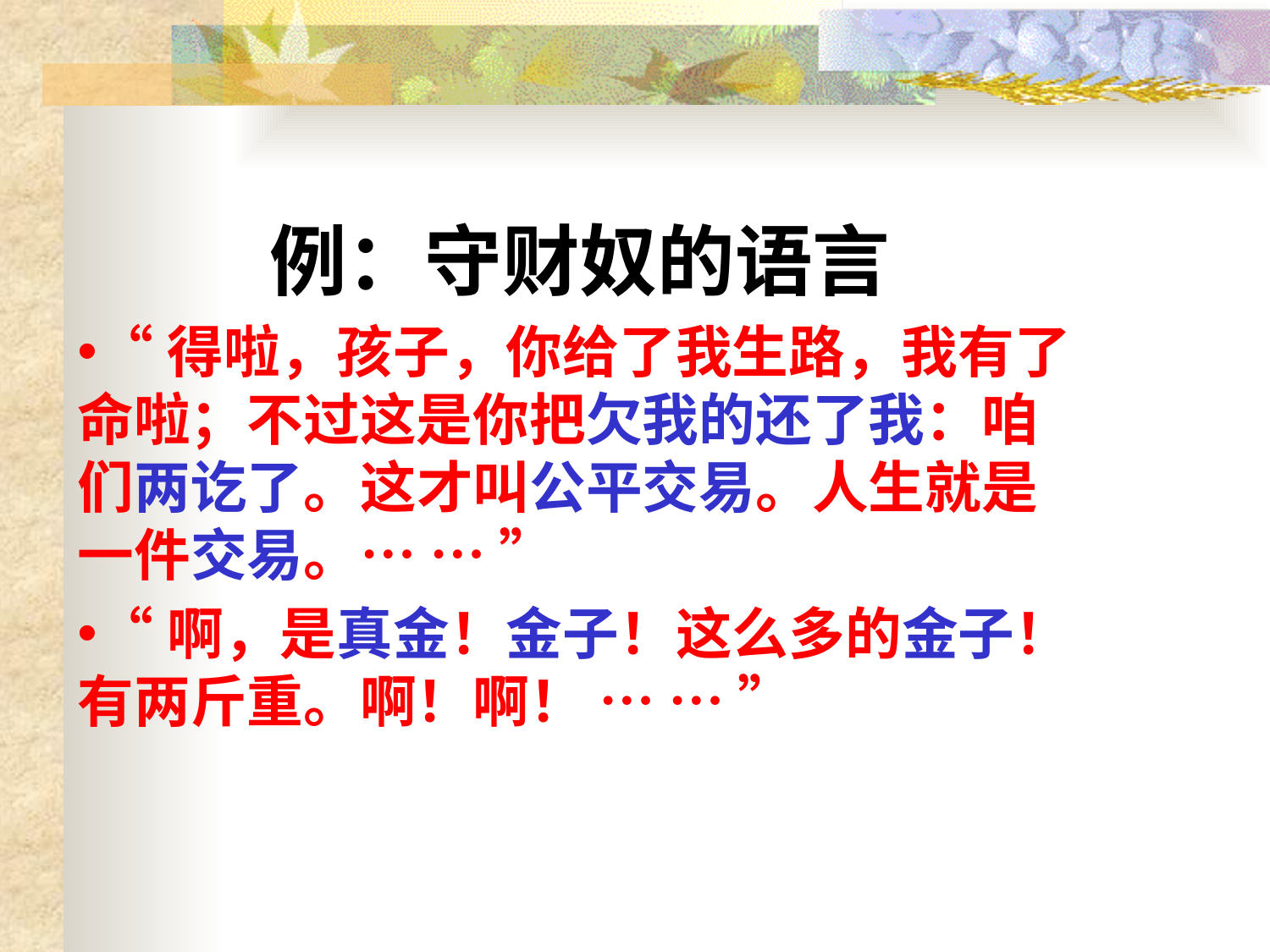

例：守财奴的语言
“得啦，孩子，你给了我生路，我有了命啦；不过这是你把欠我的还了我：咱们两讫了。这才叫公平交易。人生就是一件交易。… … ”
“啊，是真金！金子！这么多的金子！有两斤重。啊！啊！ … … ”